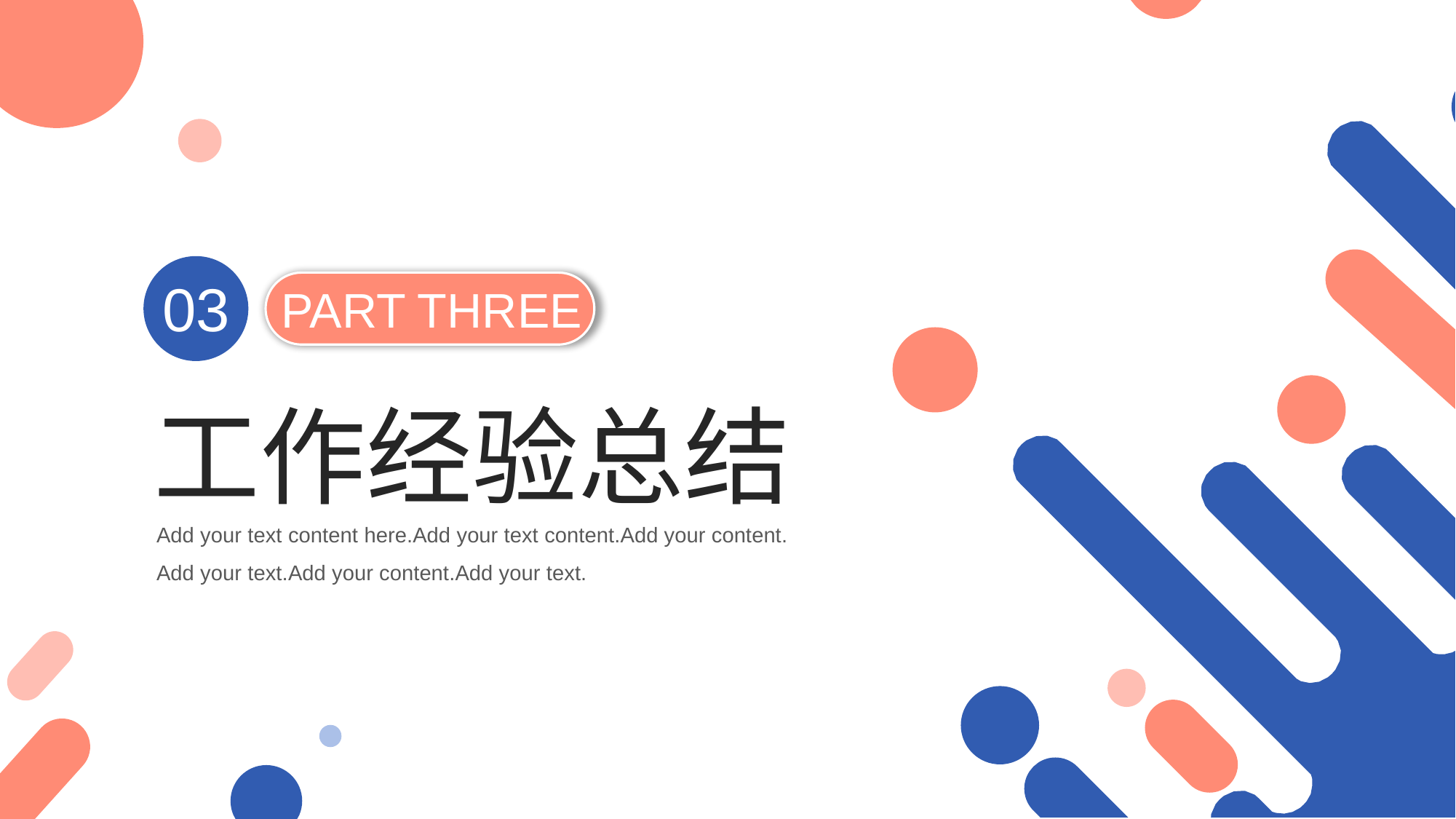

03

PART THREE
工作经验总结
Add your text content here.Add your text content.Add your content.
Add your text.Add your content.Add your text.